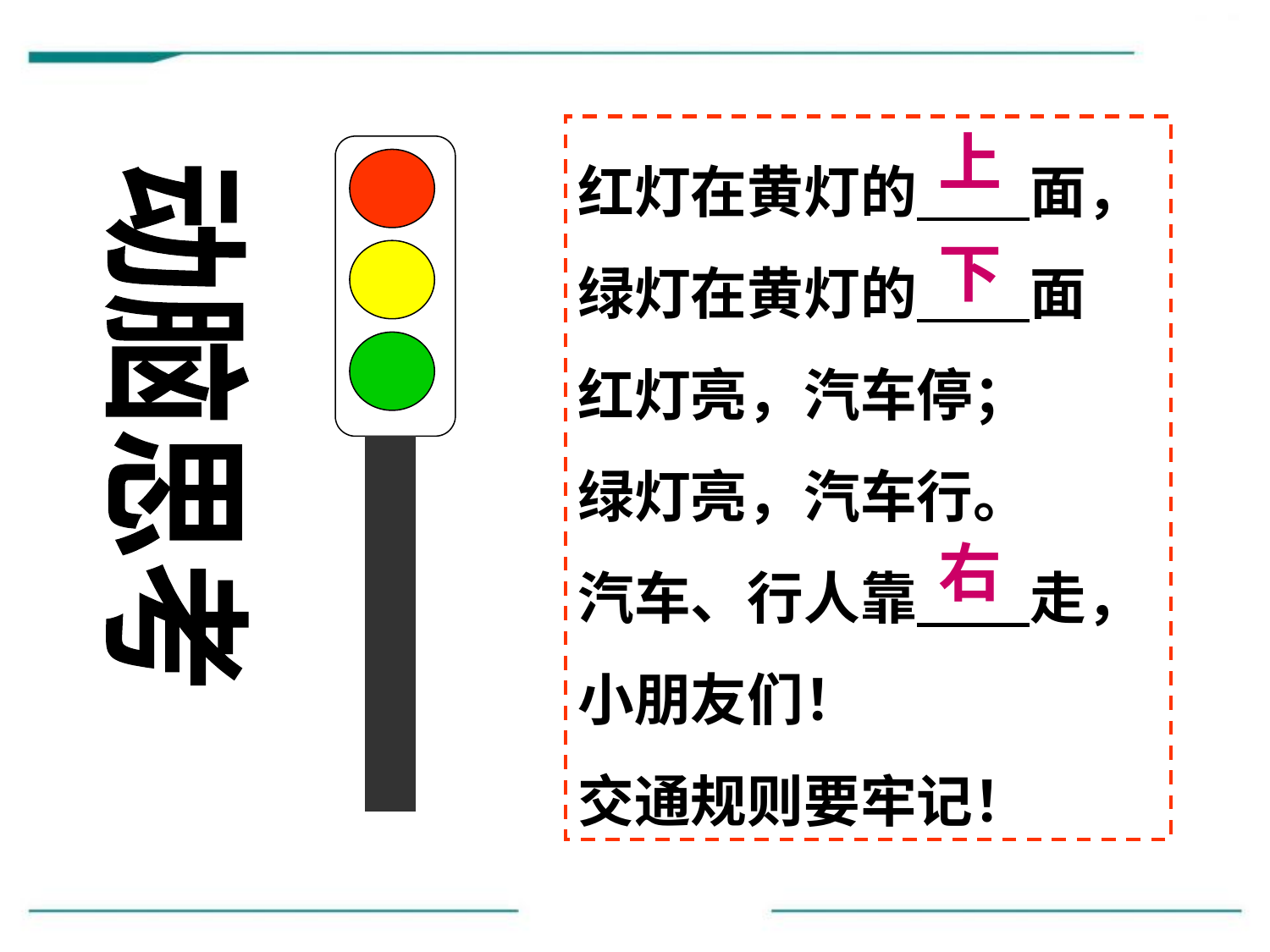

红灯在黄灯的　　面，
绿灯在黄灯的　　面
红灯亮，汽车停；
绿灯亮，汽车行。
汽车、行人靠　　走，
小朋友们！
交通规则要牢记！
上

下
动脑思考
右